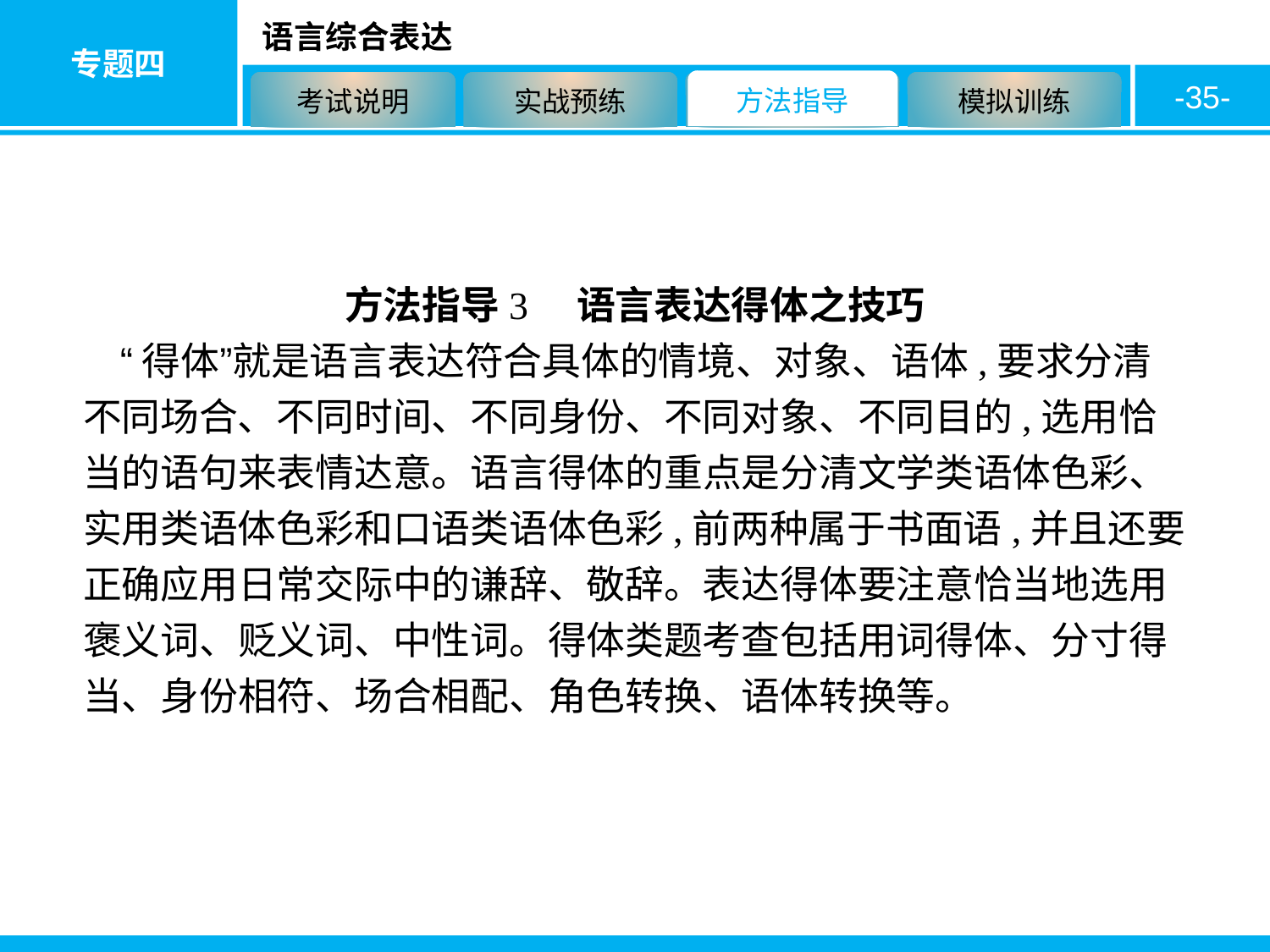

-35-
方法指导3　语言表达得体之技巧
“得体”就是语言表达符合具体的情境、对象、语体,要求分清不同场合、不同时间、不同身份、不同对象、不同目的,选用恰当的语句来表情达意。语言得体的重点是分清文学类语体色彩、实用类语体色彩和口语类语体色彩,前两种属于书面语,并且还要正确应用日常交际中的谦辞、敬辞。表达得体要注意恰当地选用褒义词、贬义词、中性词。得体类题考查包括用词得体、分寸得当、身份相符、场合相配、角色转换、语体转换等。